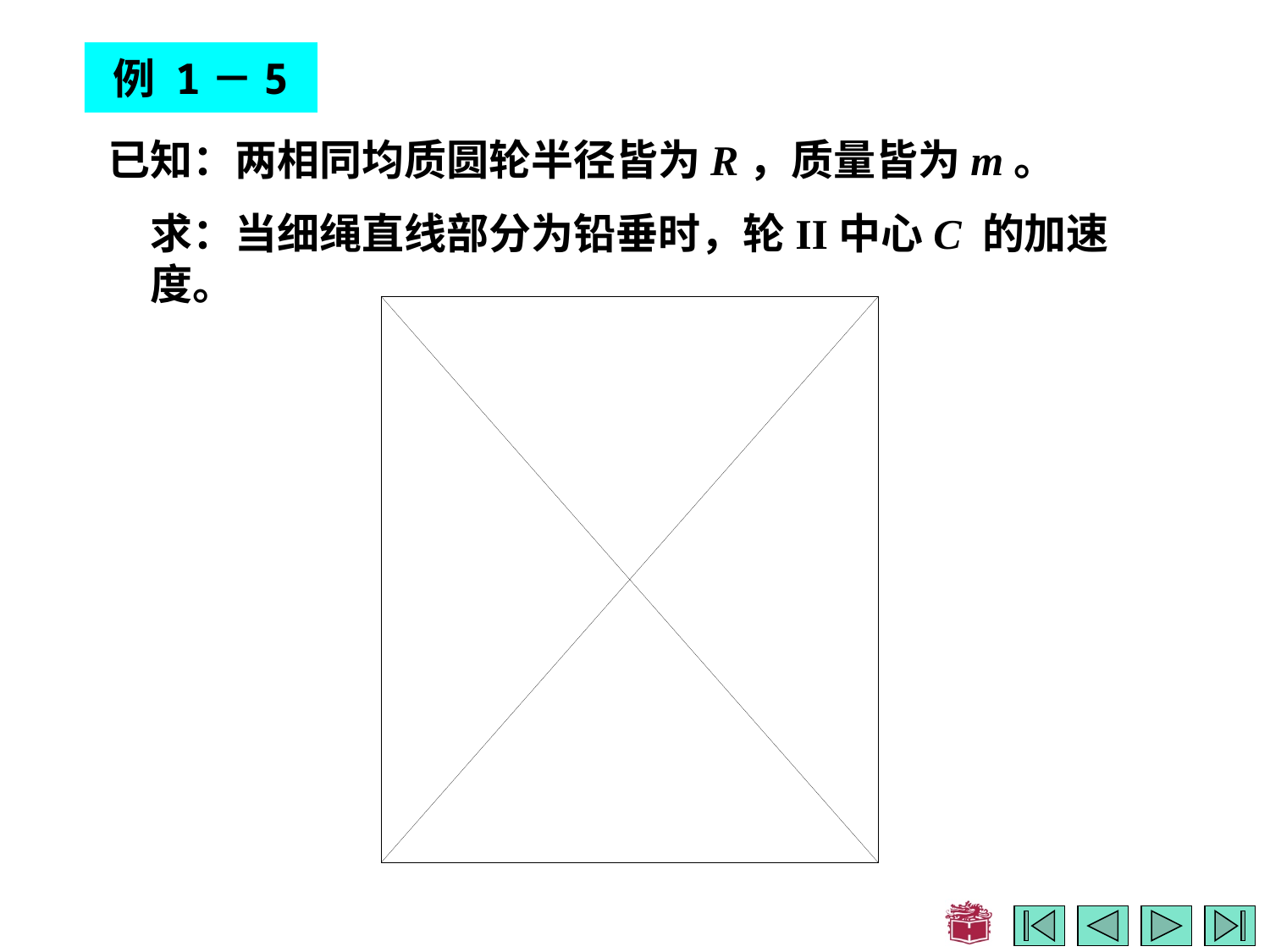

# 例 1－5
已知：两相同均质圆轮半径皆为R，质量皆为m。
求：当细绳直线部分为铅垂时，轮II中心C 的加速度。